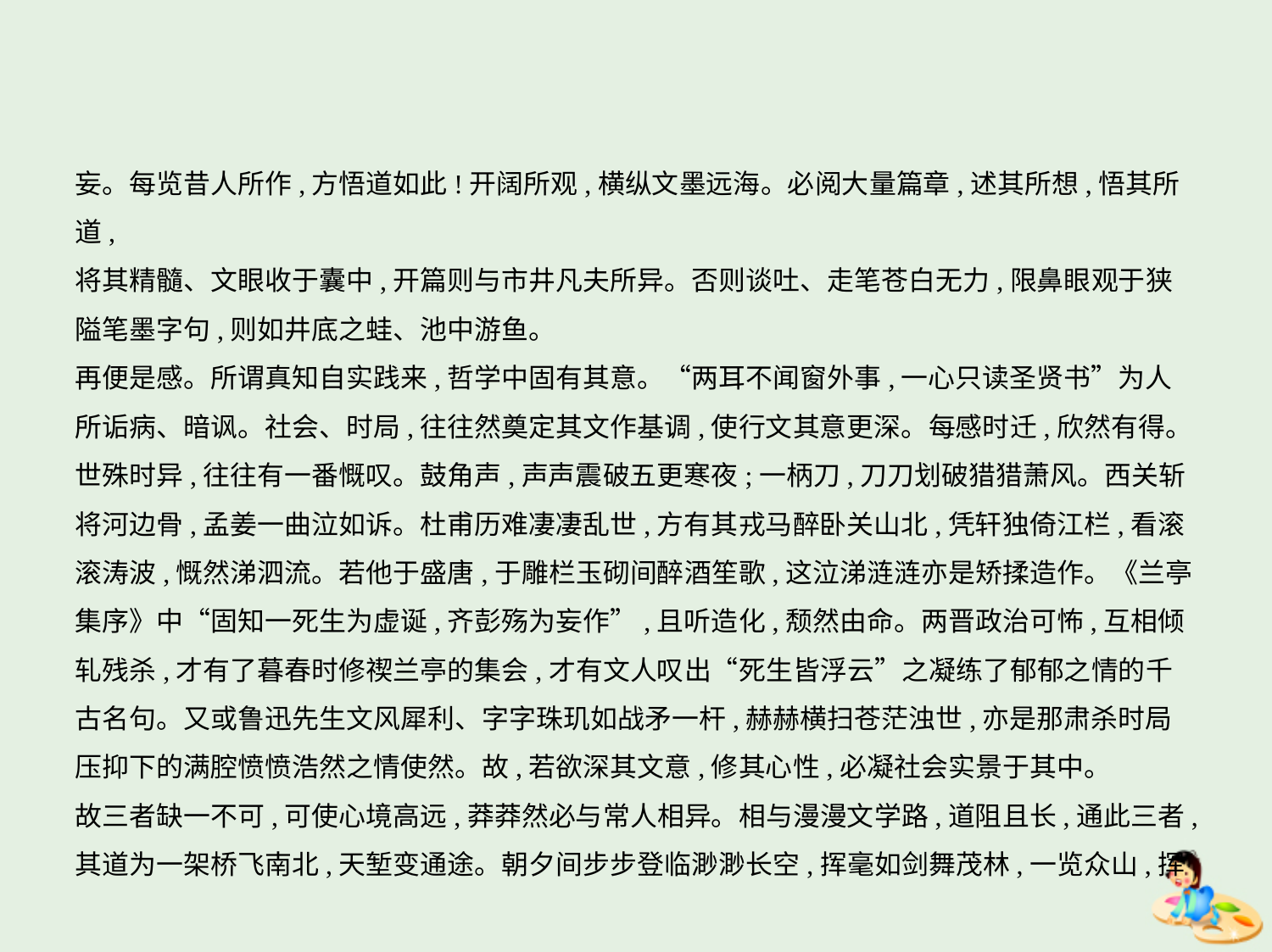

妄。每览昔人所作,方悟道如此!开阔所观,横纵文墨远海。必阅大量篇章,述其所想,悟其所道,
将其精髓、文眼收于囊中,开篇则与市井凡夫所异。否则谈吐、走笔苍白无力,限鼻眼观于狭
隘笔墨字句,则如井底之蛙、池中游鱼。
再便是感。所谓真知自实践来,哲学中固有其意。“两耳不闻窗外事,一心只读圣贤书”为人
所诟病、暗讽。社会、时局,往往然奠定其文作基调,使行文其意更深。每感时迁,欣然有得。
世殊时异,往往有一番慨叹。鼓角声,声声震破五更寒夜;一柄刀,刀刀划破猎猎萧风。西关斩
将河边骨,孟姜一曲泣如诉。杜甫历难凄凄乱世,方有其戎马醉卧关山北,凭轩独倚江栏,看滚
滚涛波,慨然涕泗流。若他于盛唐,于雕栏玉砌间醉酒笙歌,这泣涕涟涟亦是矫揉造作。《兰亭
集序》中“固知一死生为虚诞,齐彭殇为妄作”,且听造化,颓然由命。两晋政治可怖,互相倾
轧残杀,才有了暮春时修禊兰亭的集会,才有文人叹出“死生皆浮云”之凝练了郁郁之情的千
古名句。又或鲁迅先生文风犀利、字字珠玑如战矛一杆,赫赫横扫苍茫浊世,亦是那肃杀时局
压抑下的满腔愤愤浩然之情使然。故,若欲深其文意,修其心性,必凝社会实景于其中。
故三者缺一不可,可使心境高远,莽莽然必与常人相异。相与漫漫文学路,道阻且长,通此三者,
其道为一架桥飞南北,天堑变通途。朝夕间步步登临渺渺长空,挥毫如剑舞茂林,一览众山,挥